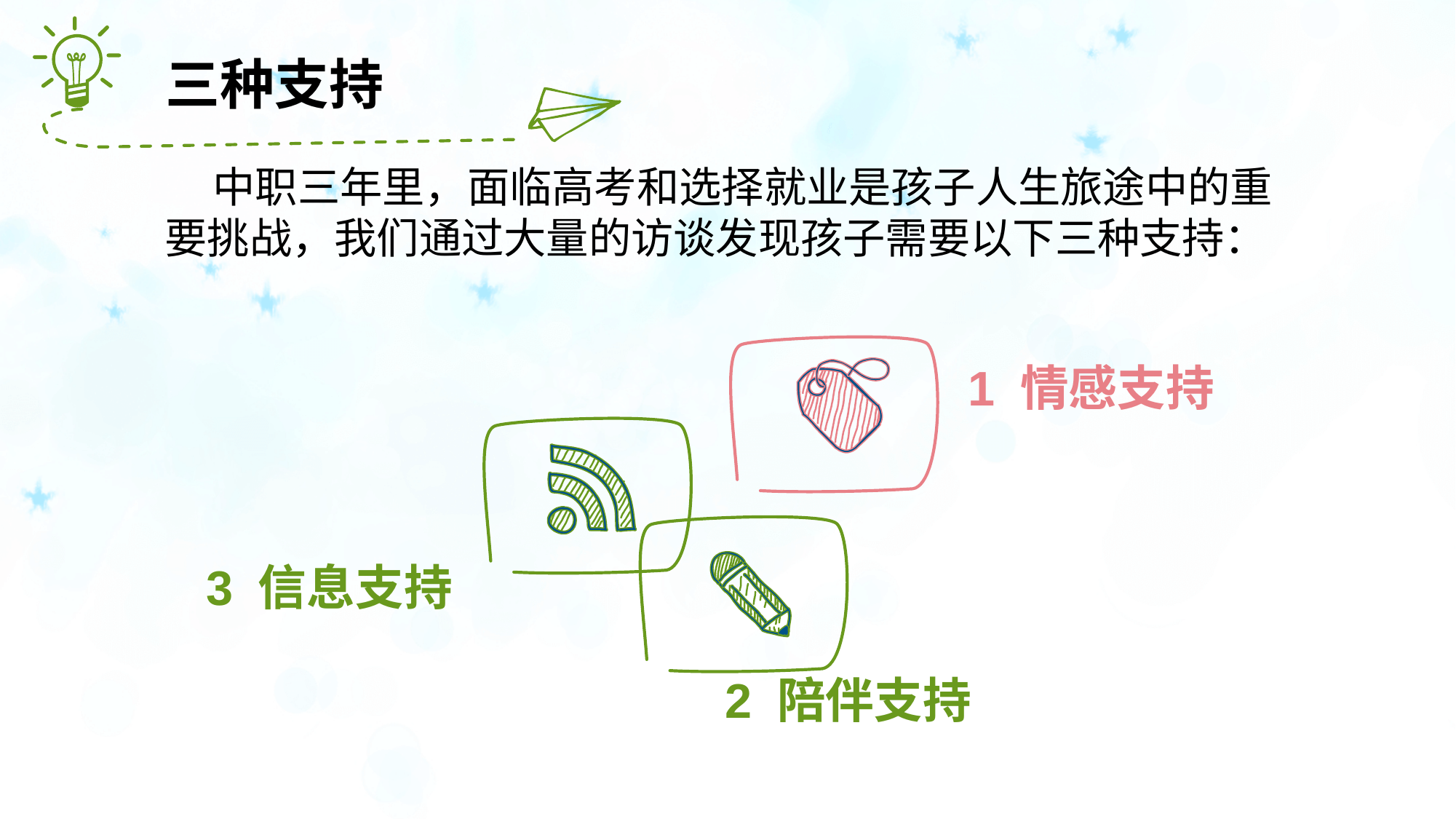

三种支持
    中职三年里，面临高考和选择就业是孩子人生旅途中的重要挑战，我们通过大量的访谈发现孩子需要以下三种支持：

1 情感支持

3 信息支持
2 陪伴支持